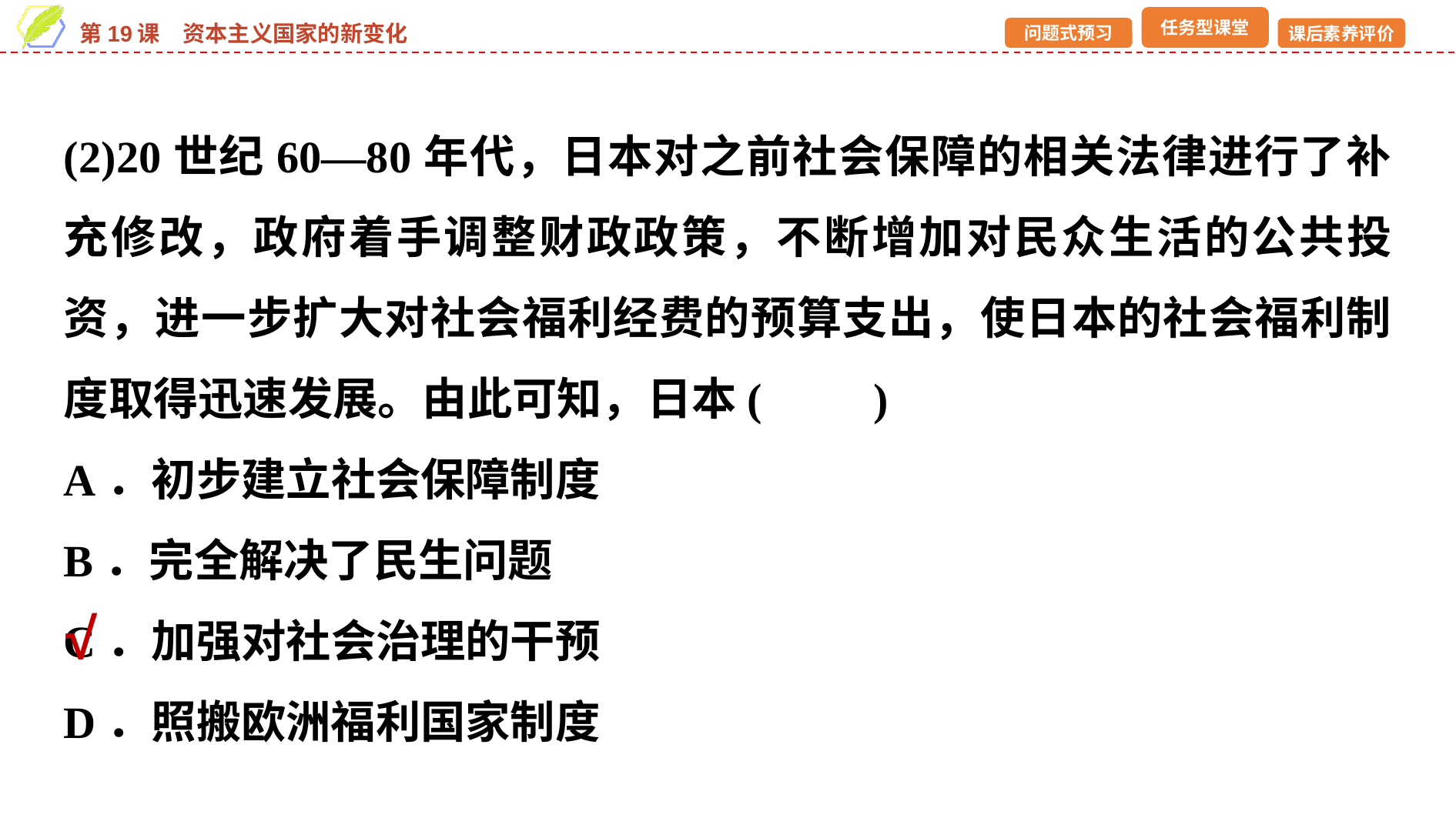

(2)20世纪60—80年代，日本对之前社会保障的相关法律进行了补充修改，政府着手调整财政政策，不断增加对民众生活的公共投资，进一步扩大对社会福利经费的预算支出，使日本的社会福利制度取得迅速发展。由此可知，日本(　　)
A．初步建立社会保障制度
B．完全解决了民生问题
C．加强对社会治理的干预
D．照搬欧洲福利国家制度
√